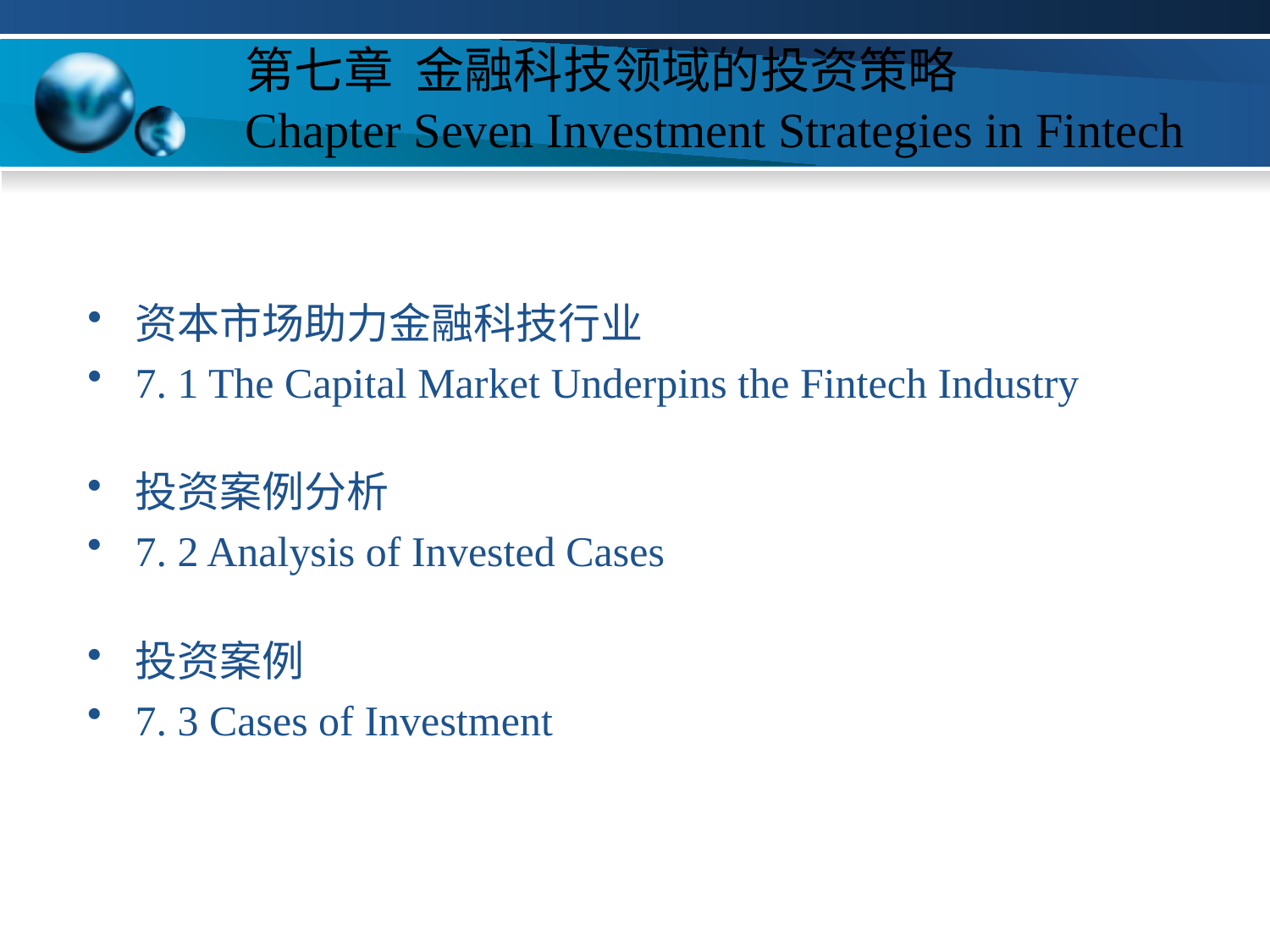

# 第七章  金融科技领域的投资策略 Chapter Seven Investment Strategies in Fintech
资本市场助力金融科技行业
7. 1 The Capital Market Underpins the Fintech Industry
投资案例分析
7. 2 Analysis of Invested Cases
投资案例
7. 3 Cases of Investment